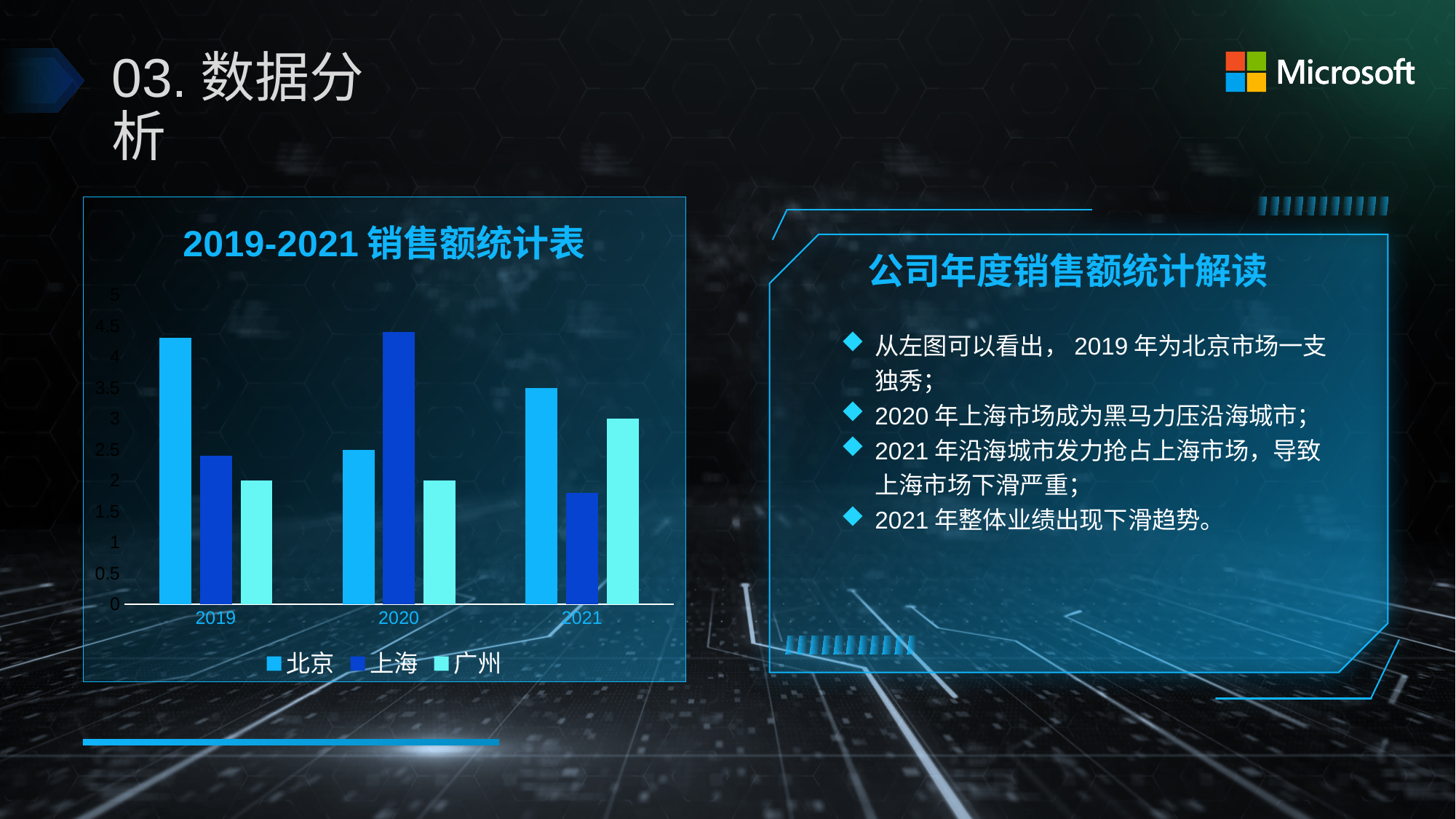

# 03.数据分析

### Chart: 2019-2021销售额统计表

| Category | 北京 | 上海 | 广州 |
|---|---|---|---|
| 2019 | 4.3 | 2.4 | 2.0 |
| 2020 | 2.5 | 4.4 | 2.0 |
| 2021 | 3.5 | 1.8 | 3.0 |

公司年度销售额统计解读
从左图可以看出，2019年为北京市场一支独秀；
2020年上海市场成为黑马力压沿海城市；
2021年沿海城市发力抢占上海市场，导致上海市场下滑严重；
2021年整体业绩出现下滑趋势。